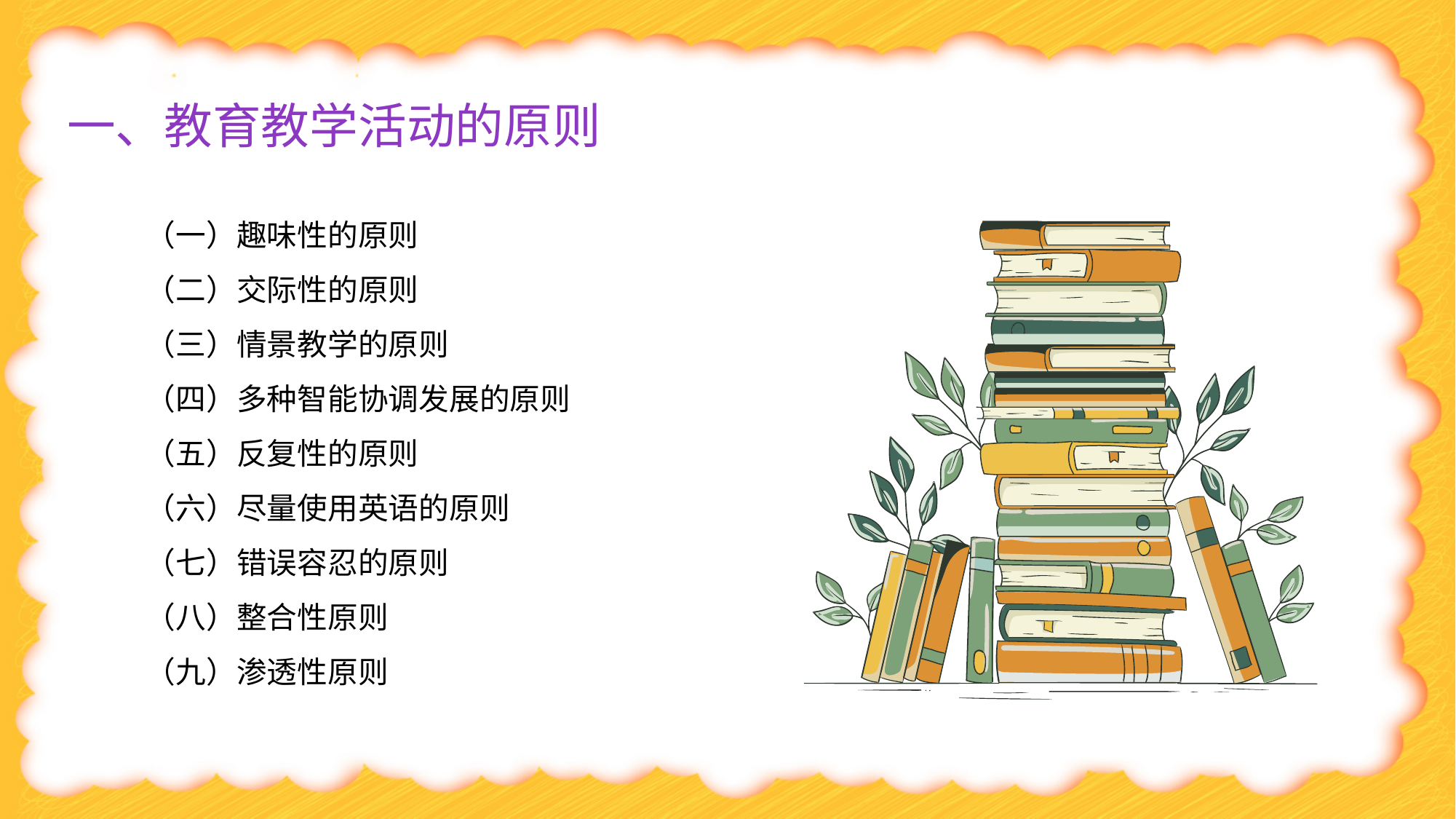

# 一、教育教学活动的原则
（一）趣味性的原则
（二）交际性的原则
（三）情景教学的原则
（四）多种智能协调发展的原则
（五）反复性的原则
（六）尽量使用英语的原则
（七）错误容忍的原则
（八）整合性原则
（九）渗透性原则